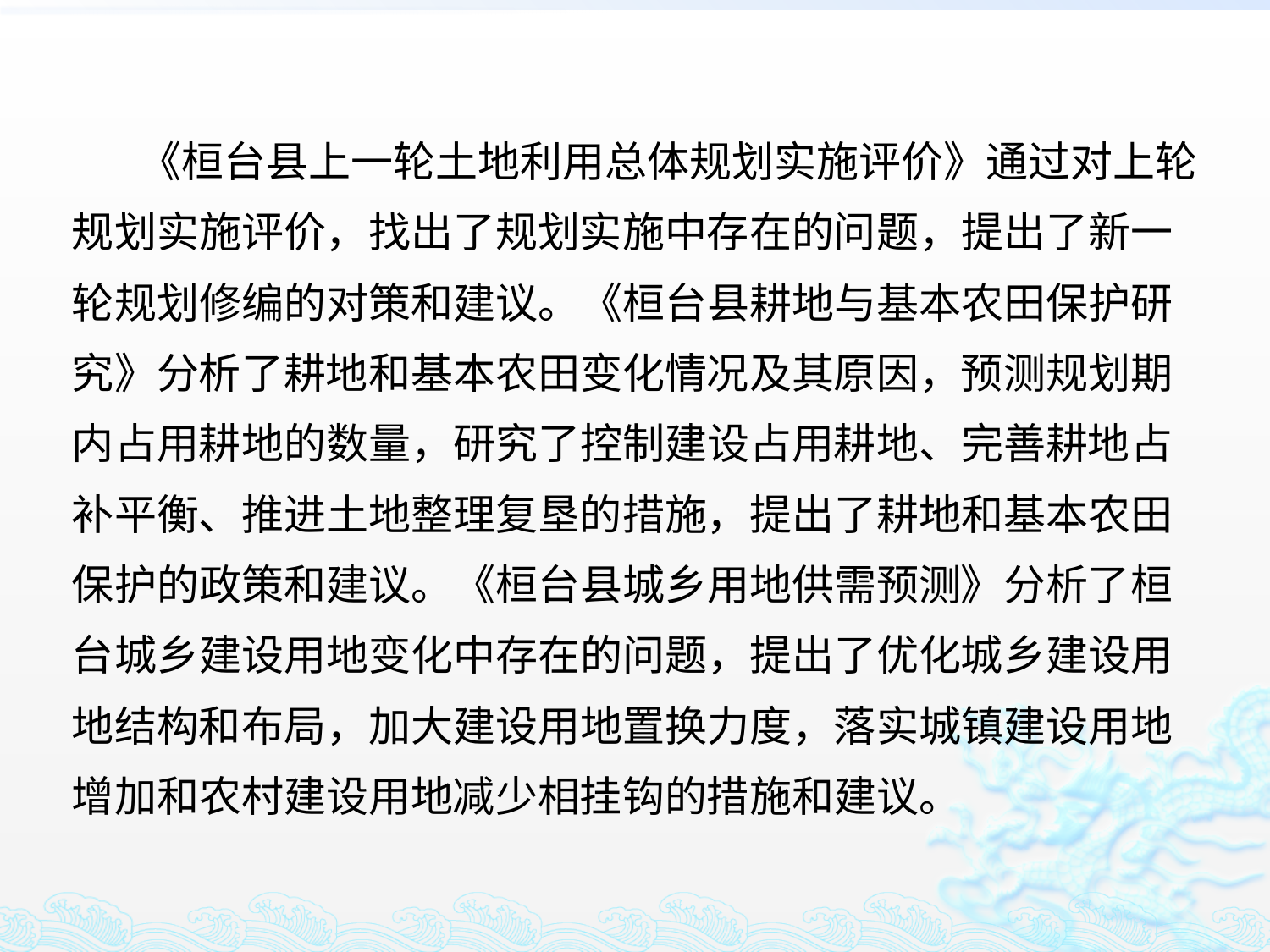

《桓台县上一轮土地利用总体规划实施评价》通过对上轮规划实施评价，找出了规划实施中存在的问题，提出了新一轮规划修编的对策和建议。《桓台县耕地与基本农田保护研究》分析了耕地和基本农田变化情况及其原因，预测规划期内占用耕地的数量，研究了控制建设占用耕地、完善耕地占补平衡、推进土地整理复垦的措施，提出了耕地和基本农田保护的政策和建议。《桓台县城乡用地供需预测》分析了桓台城乡建设用地变化中存在的问题，提出了优化城乡建设用地结构和布局，加大建设用地置换力度，落实城镇建设用地增加和农村建设用地减少相挂钩的措施和建议。